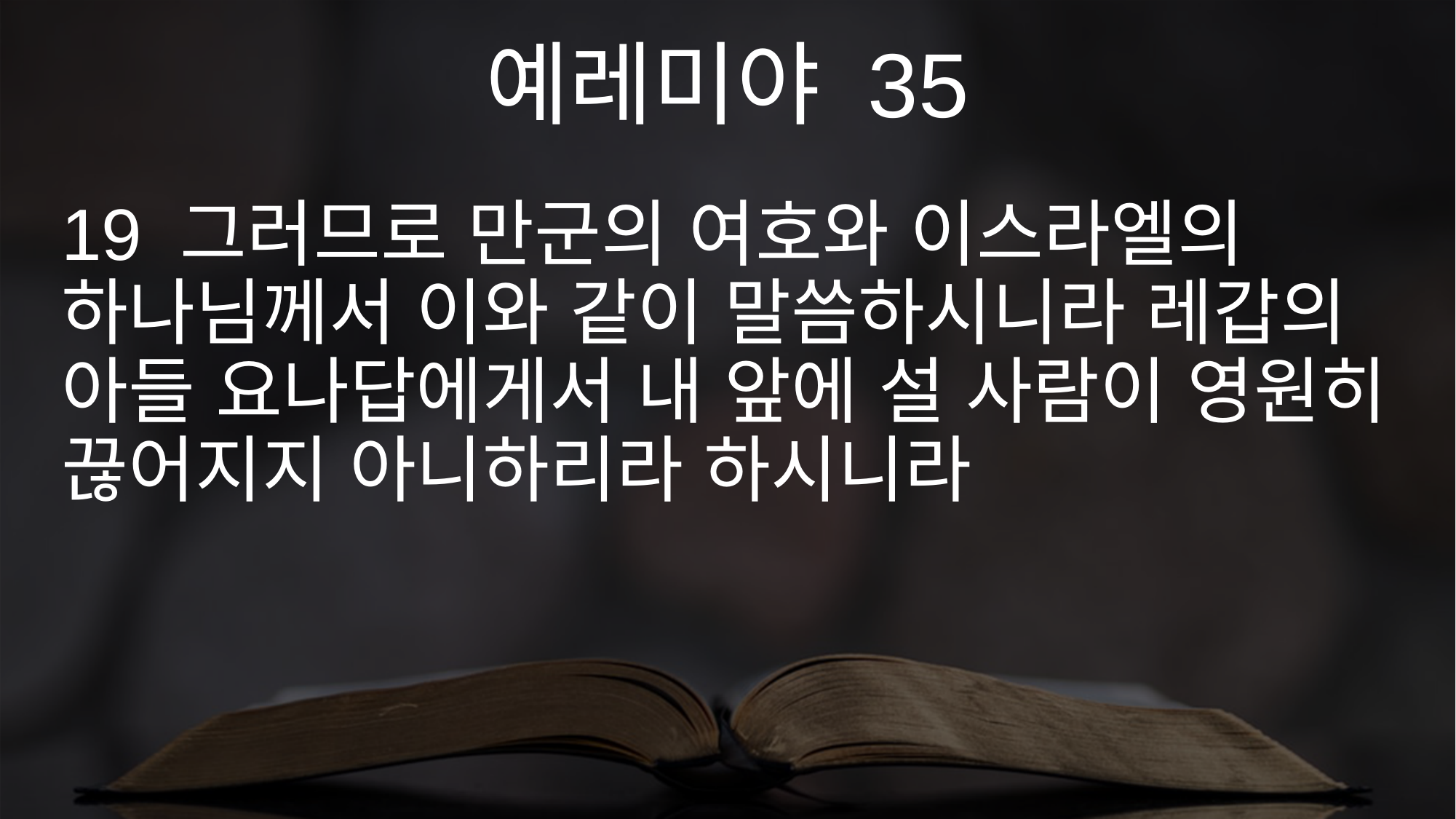

예레미야 35
19 그러므로 만군의 여호와 이스라엘의 하나님께서 이와 같이 말씀하시니라 레갑의 아들 요나답에게서 내 앞에 설 사람이 영원히 끊어지지 아니하리라 하시니라